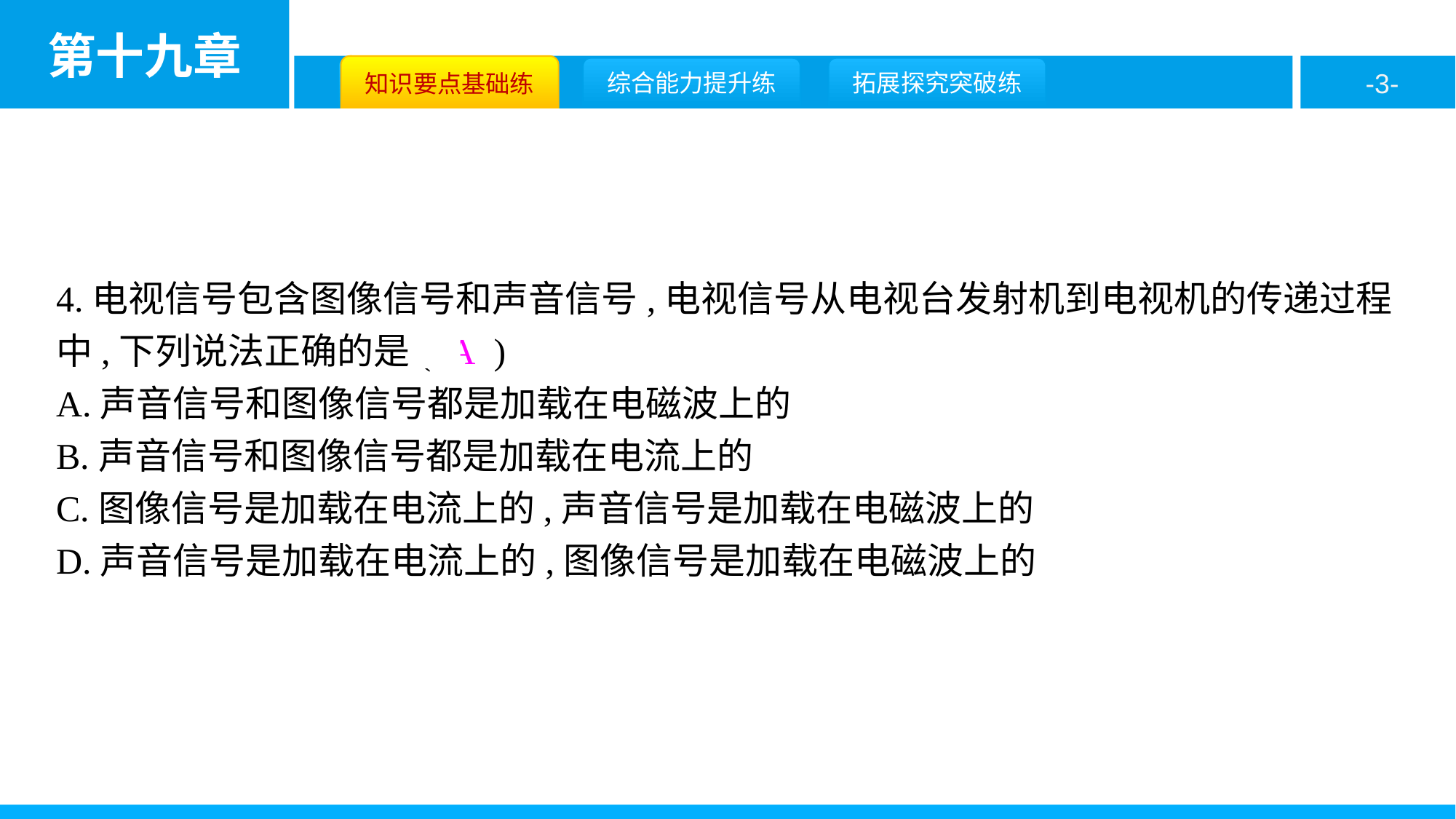

4.电视信号包含图像信号和声音信号,电视信号从电视台发射机到电视机的传递过程中,下列说法正确的是(  A  )
A.声音信号和图像信号都是加载在电磁波上的
B.声音信号和图像信号都是加载在电流上的
C.图像信号是加载在电流上的,声音信号是加载在电磁波上的
D.声音信号是加载在电流上的,图像信号是加载在电磁波上的